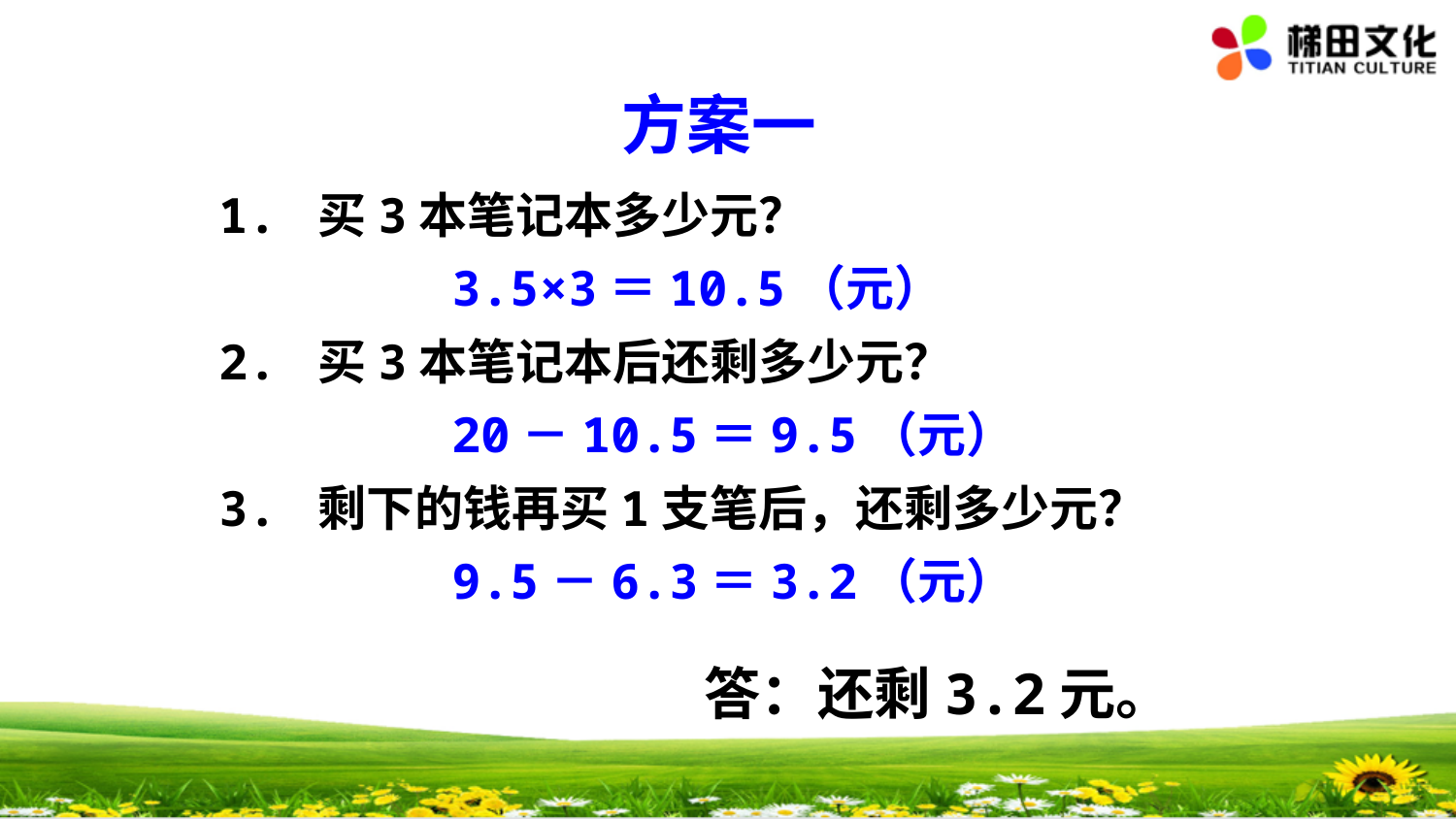

方案一
1. 买3本笔记本多少元？
        3.5×3＝10.5（元）
2. 买3本笔记本后还剩多少元？
        20－10.5＝9.5（元）
3. 剩下的钱再买1支笔后，还剩多少元？
        9.5－6.3＝3.2（元）
答：还剩3.2元。